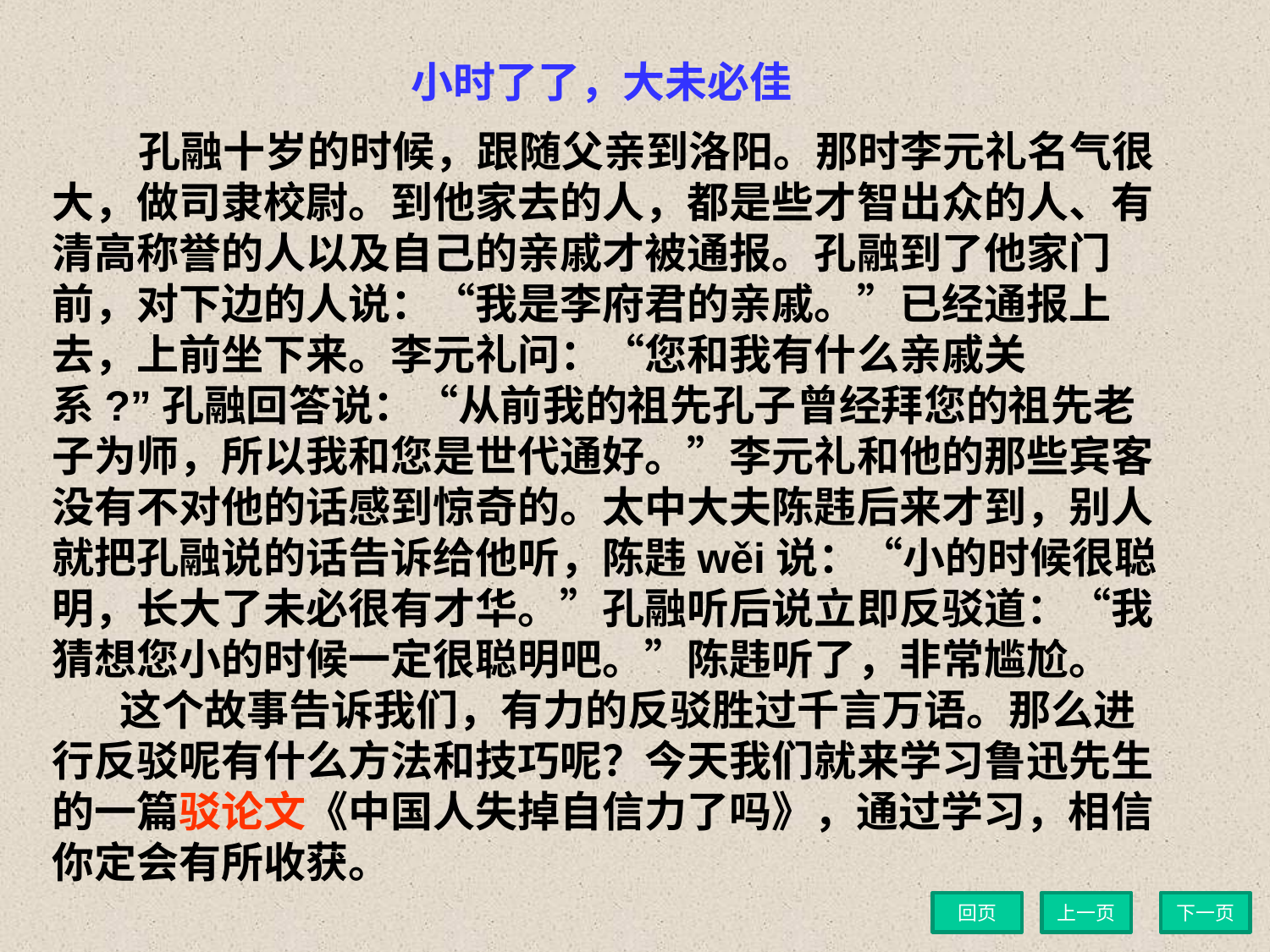

小时了了，大未必佳
        孔融十岁的时候，跟随父亲到洛阳。那时李元礼名气很大，做司隶校尉。到他家去的人，都是些才智出众的人、有清高称誉的人以及自己的亲戚才被通报。孔融到了他家门前，对下边的人说：“我是李府君的亲戚。”已经通报上去，上前坐下来。李元礼问：“您和我有什么亲戚关系?”孔融回答说：“从前我的祖先孔子曾经拜您的祖先老子为师，所以我和您是世代通好。”李元礼和他的那些宾客没有不对他的话感到惊奇的。太中大夫陈韪后来才到，别人就把孔融说的话告诉给他听，陈韪wěi说：“小的时候很聪明，长大了未必很有才华。”孔融听后说立即反驳道：“我猜想您小的时候一定很聪明吧。”陈韪听了，非常尴尬。
      这个故事告诉我们，有力的反驳胜过千言万语。那么进行反驳呢有什么方法和技巧呢？今天我们就来学习鲁迅先生的一篇驳论文《中国人失掉自信力了吗》，通过学习，相信你定会有所收获。
回页
上一页
下一页